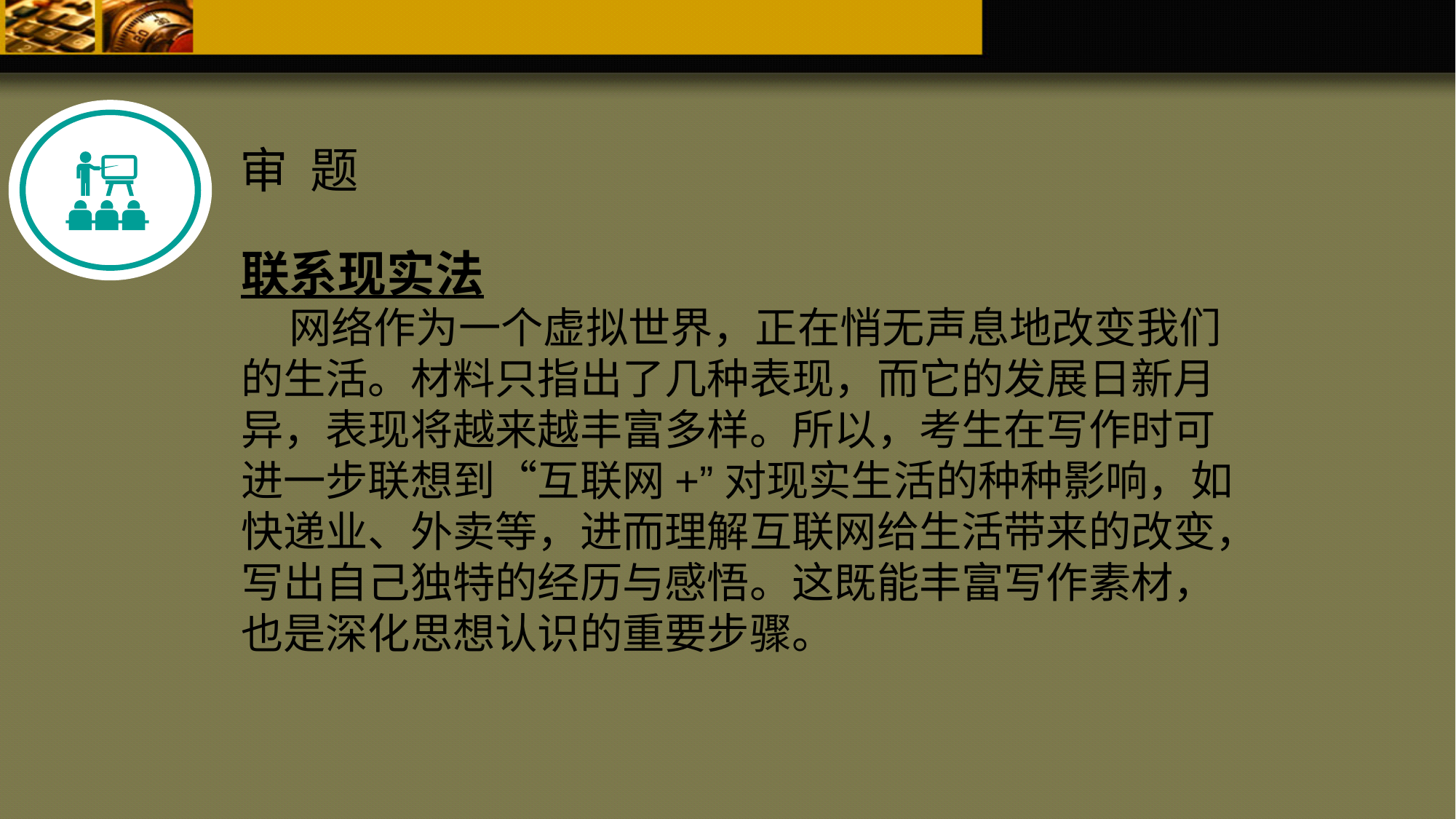

审  题

联系现实法
    网络作为一个虚拟世界，正在悄无声息地改变我们的生活。材料只指出了几种表现，而它的发展日新月异，表现将越来越丰富多样。所以，考生在写作时可进一步联想到“互联网+”对现实生活的种种影响，如快递业、外卖等，进而理解互联网给生活带来的改变，写出自己独特的经历与感悟。这既能丰富写作素材，也是深化思想认识的重要步骤。